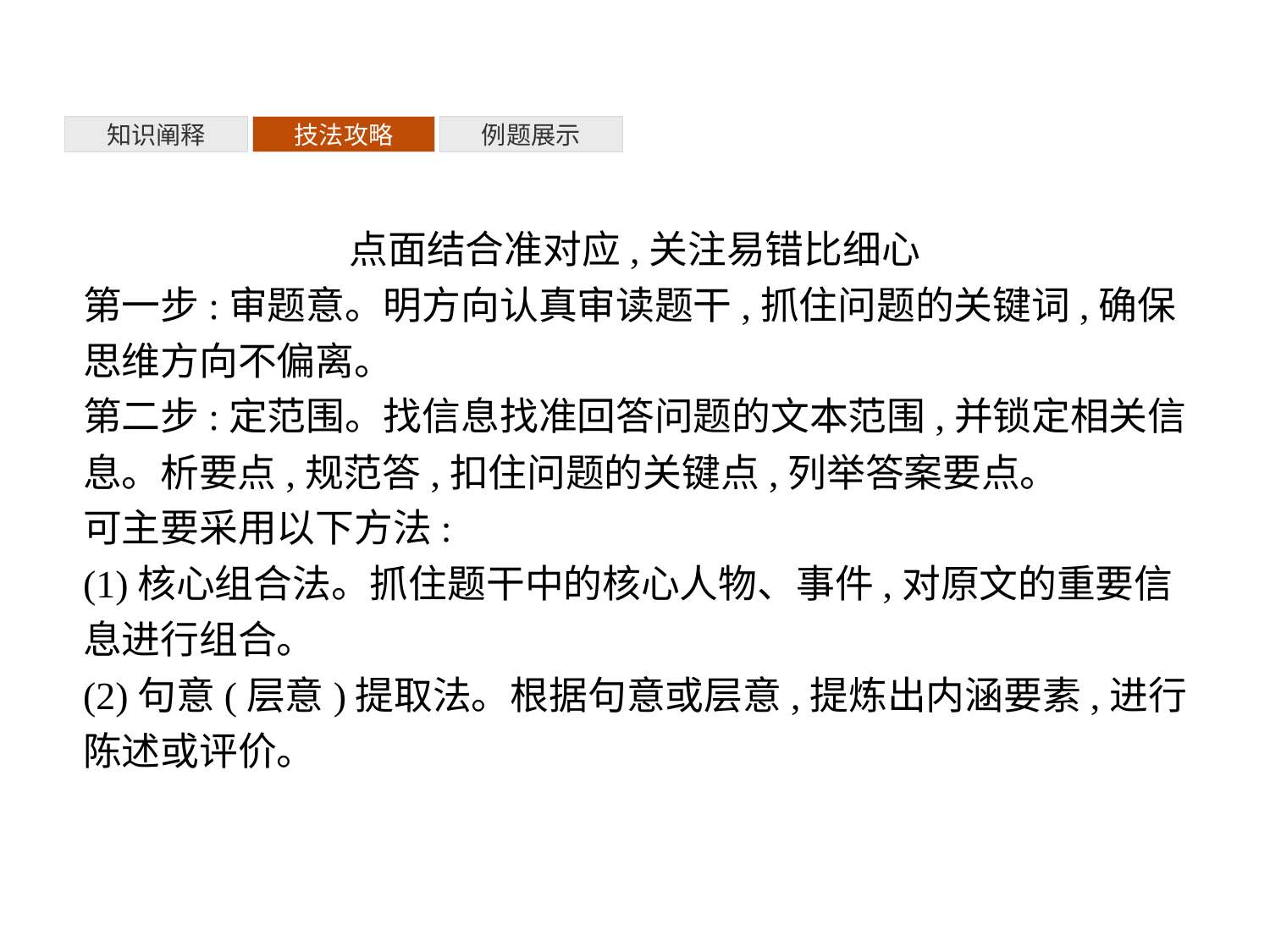

知识阐释
技法攻略
例题展示
点面结合准对应,关注易错比细心
第一步:审题意。明方向认真审读题干,抓住问题的关键词,确保思维方向不偏离。
第二步:定范围。找信息找准回答问题的文本范围,并锁定相关信息。析要点,规范答,扣住问题的关键点,列举答案要点。
可主要采用以下方法:
(1)核心组合法。抓住题干中的核心人物、事件,对原文的重要信息进行组合。
(2)句意(层意)提取法。根据句意或层意,提炼出内涵要素,进行陈述或评价。